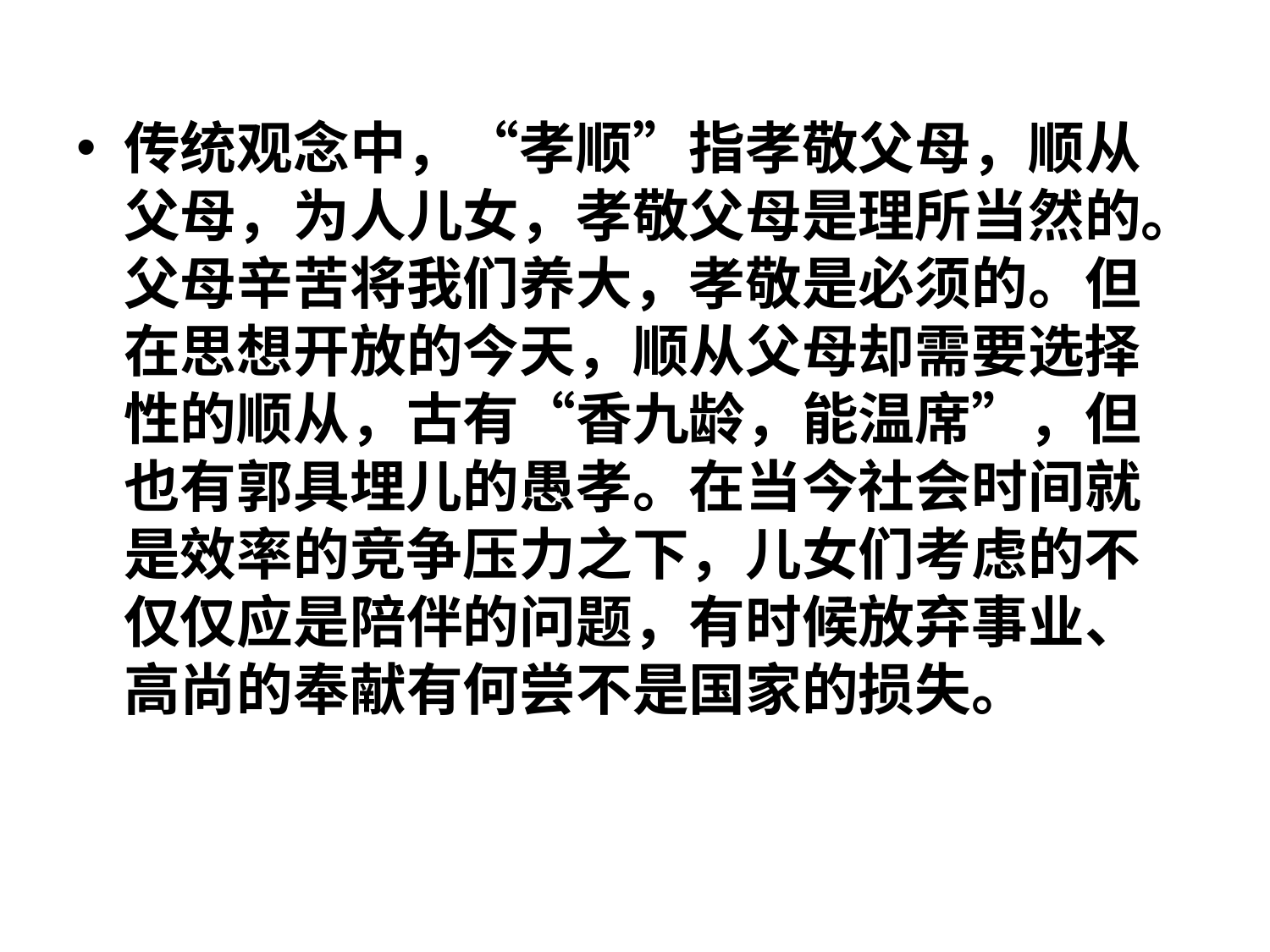

#
传统观念中，“孝顺”指孝敬父母，顺从父母，为人儿女，孝敬父母是理所当然的。父母辛苦将我们养大，孝敬是必须的。但在思想开放的今天，顺从父母却需要选择性的顺从，古有“香九龄，能温席”，但也有郭具埋儿的愚孝。在当今社会时间就是效率的竞争压力之下，儿女们考虑的不仅仅应是陪伴的问题，有时候放弃事业、高尚的奉献有何尝不是国家的损失。